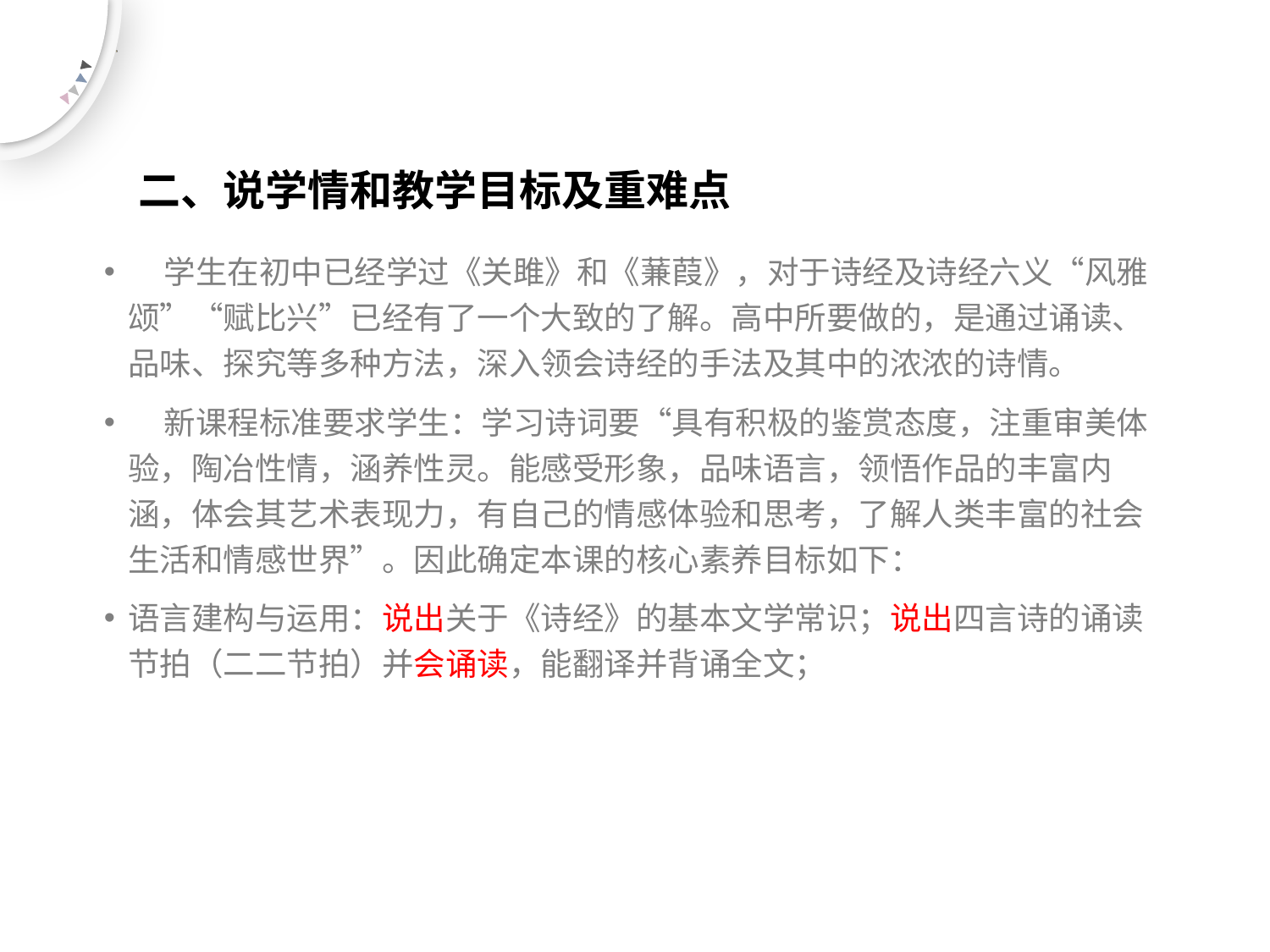

# 二、说学情和教学目标及重难点
    学生在初中已经学过《关雎》和《蒹葭》，对于诗经及诗经六义“风雅颂”“赋比兴”已经有了一个大致的了解。高中所要做的，是通过诵读、品味、探究等多种方法，深入领会诗经的手法及其中的浓浓的诗情。
    新课程标准要求学生：学习诗词要“具有积极的鉴赏态度，注重审美体验，陶冶性情，涵养性灵。能感受形象，品味语言，领悟作品的丰富内涵，体会其艺术表现力，有自己的情感体验和思考，了解人类丰富的社会生活和情感世界”。因此确定本课的核心素养目标如下：
语言建构与运用：说出关于《诗经》的基本文学常识；说出四言诗的诵读节拍（二二节拍）并会诵读，能翻译并背诵全文；